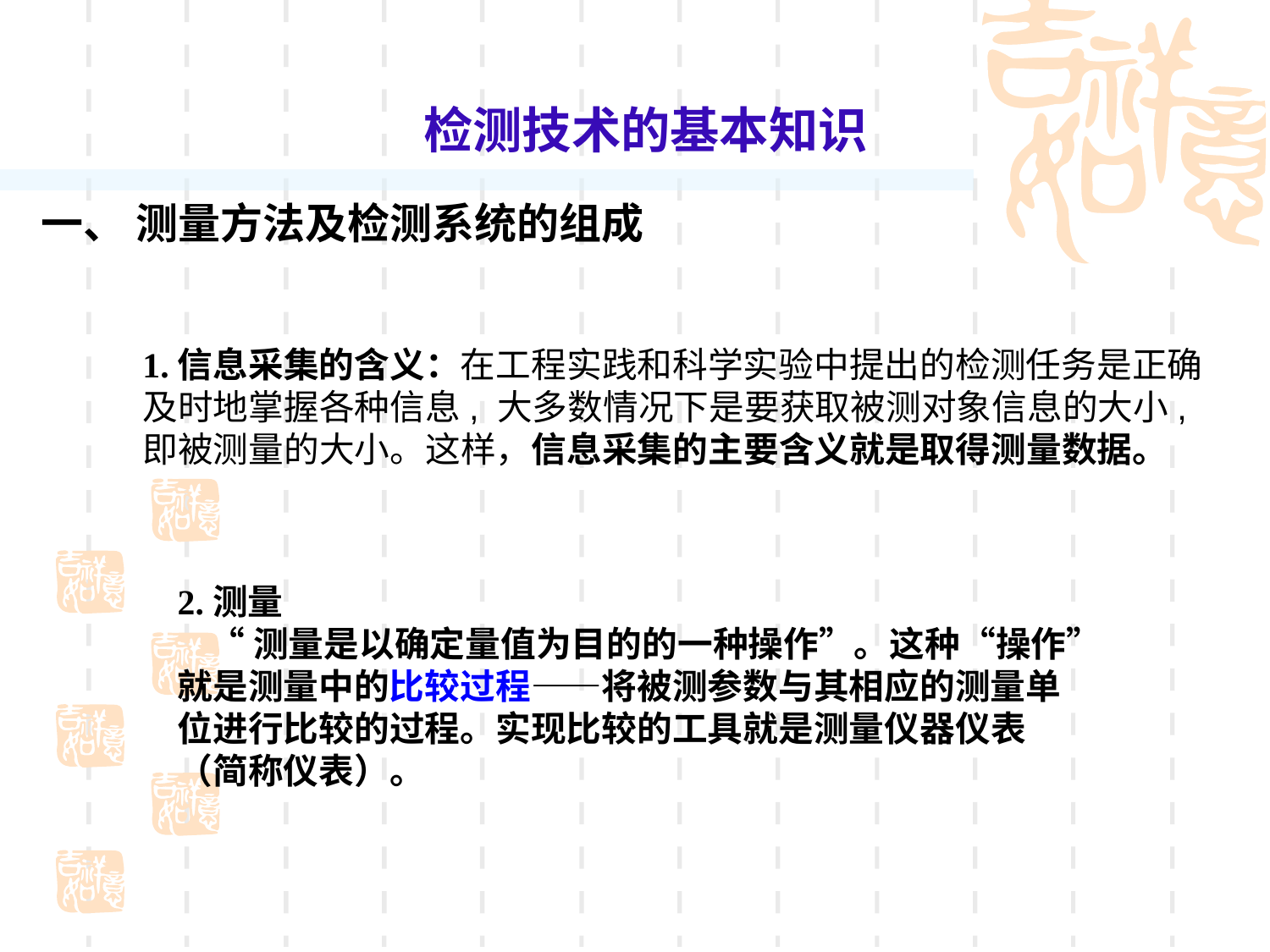

检测技术的基本知识

一、 测量方法及检测系统的组成
1.信息采集的含义：在工程实践和科学实验中提出的检测任务是正确及时地掌握各种信息, 大多数情况下是要获取被测对象信息的大小, 即被测量的大小。这样，信息采集的主要含义就是取得测量数据。
2.测量
    “测量是以确定量值为目的的一种操作”。这种“操作”
就是测量中的比较过程——将被测参数与其相应的测量单
位进行比较的过程。实现比较的工具就是测量仪器仪表
（简称仪表）。